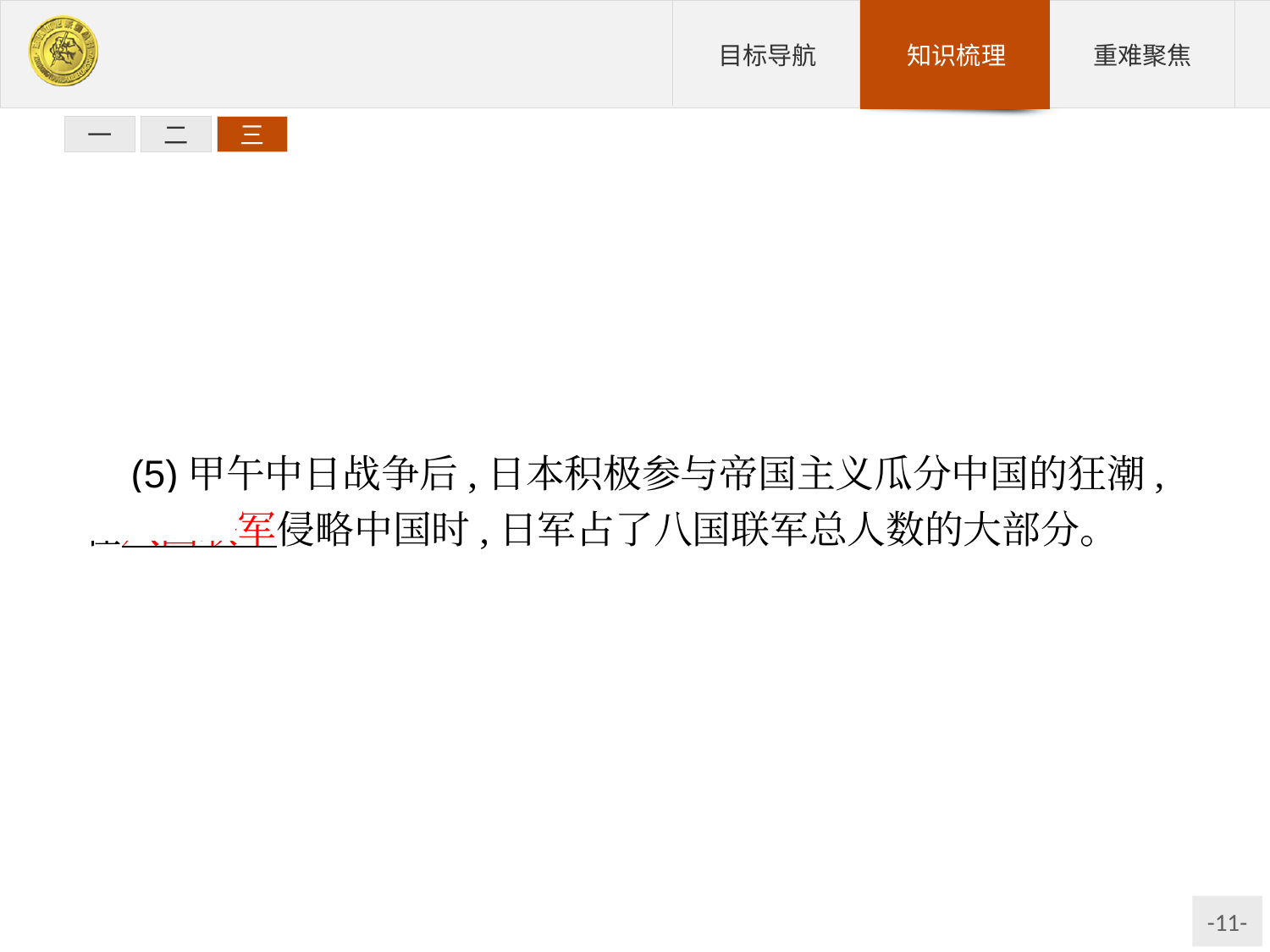

一
二
三
 (5)甲午中日战争后,日本积极参与帝国主义瓜分中国的狂潮,在八国联军侵略中国时,日军占了八国联军总人数的大部分。